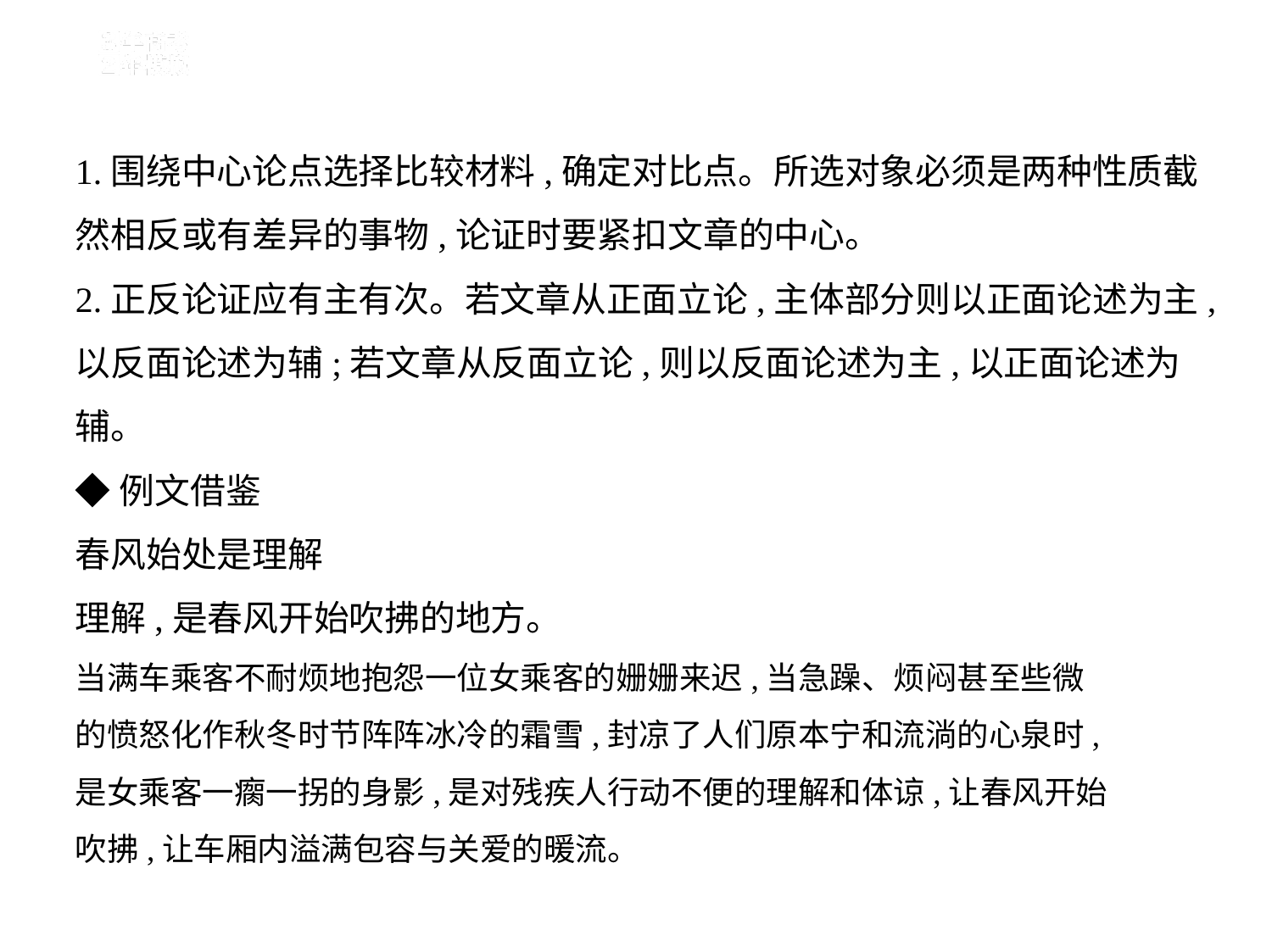

1.围绕中心论点选择比较材料,确定对比点。所选对象必须是两种性质截
然相反或有差异的事物,论证时要紧扣文章的中心。
2.正反论证应有主有次。若文章从正面立论,主体部分则以正面论述为主,
以反面论述为辅;若文章从反面立论,则以反面论述为主,以正面论述为
辅。
◆例文借鉴
春风始处是理解
理解,是春风开始吹拂的地方。
当满车乘客不耐烦地抱怨一位女乘客的姗姗来迟,当急躁、烦闷甚至些微
的愤怒化作秋冬时节阵阵冰冷的霜雪,封凉了人们原本宁和流淌的心泉时,
是女乘客一瘸一拐的身影,是对残疾人行动不便的理解和体谅,让春风开始
吹拂,让车厢内溢满包容与关爱的暖流。